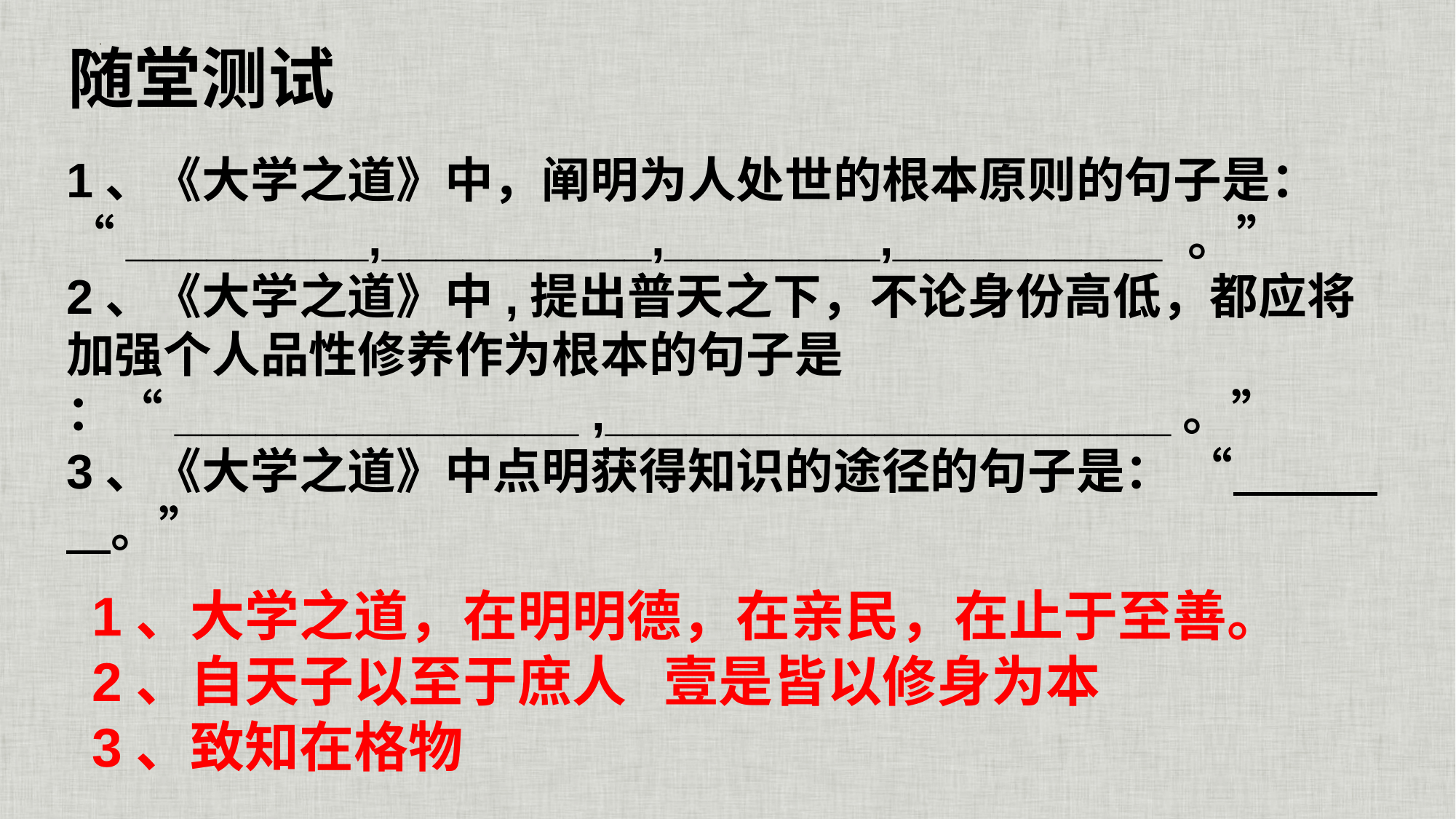

随堂测试
1、《大学之道》中，阐明为人处世的根本原则的句子是：“_________,__________,________,__________ 。”
2、《大学之道》中,提出普天之下，不论身份高低，都应将加强个人品性修养作为根本的句子是 ：“_______________ ,_____________________。”
3、《大学之道》中点明获得知识的途径的句子是： “                  。”
1、大学之道，在明明德，在亲民，在止于至善。
2、自天子以至于庶人   壹是皆以修身为本
3、致知在格物